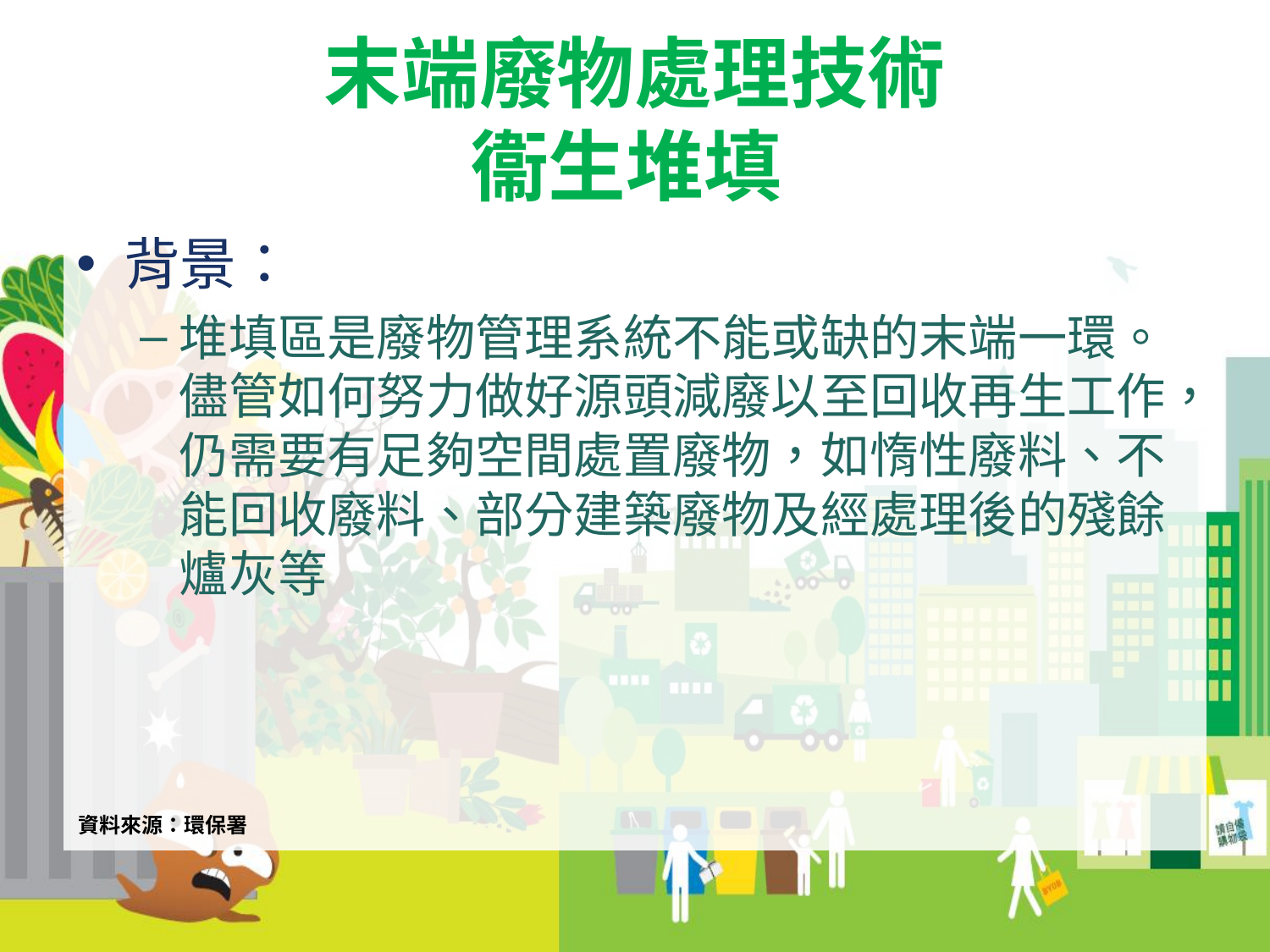

# 末端廢物處理技術 衞生堆填
背景：
堆填區是廢物管理系統不能或缺的末端一環。儘管如何努力做好源頭減廢以至回收再生工作，仍需要有足夠空間處置廢物，如惰性廢料、不能回收廢料、部分建築廢物及經處理後的殘餘爐灰等

資料來源：環保署